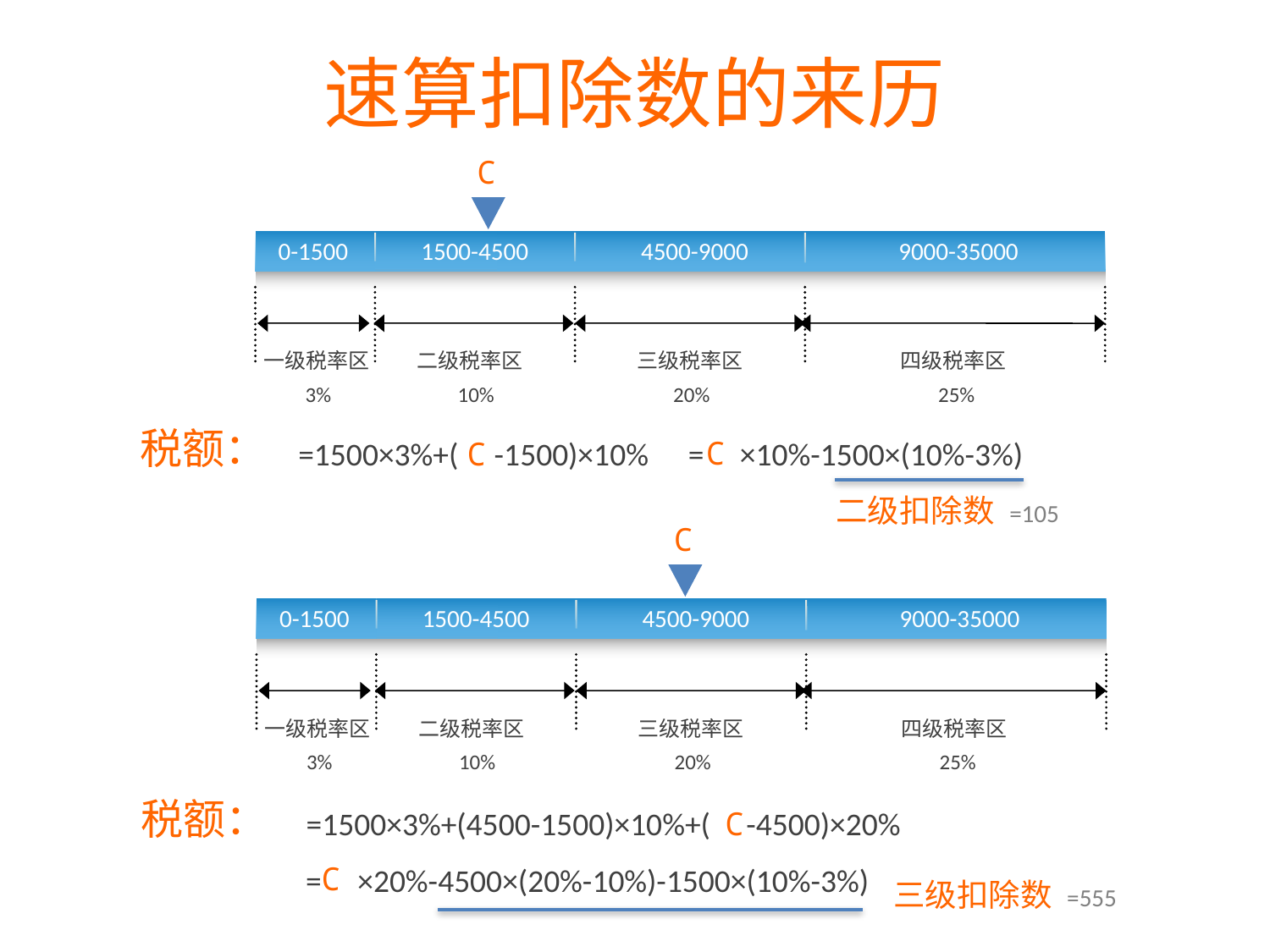

速算扣除数的来历
C

0-1500
1500-4500
4500-9000
9000-35000

一级税率区
二级税率区
三级税率区
四级税率区
3%
10%
20%
25%
税额：
C
=1500×3%+(     -1500)×10%
C
=     ×10%-1500×(10%-3%)
二级扣除数 =105
C

0-1500
1500-4500
4500-9000
9000-35000

一级税率区
二级税率区
三级税率区
四级税率区
3%
10%
20%
25%
税额：
C
=1500×3%+(4500-1500)×10%+(     -4500)×20%
C
=     ×20%-4500×(20%-10%)-1500×(10%-3%)
三级扣除数 =555